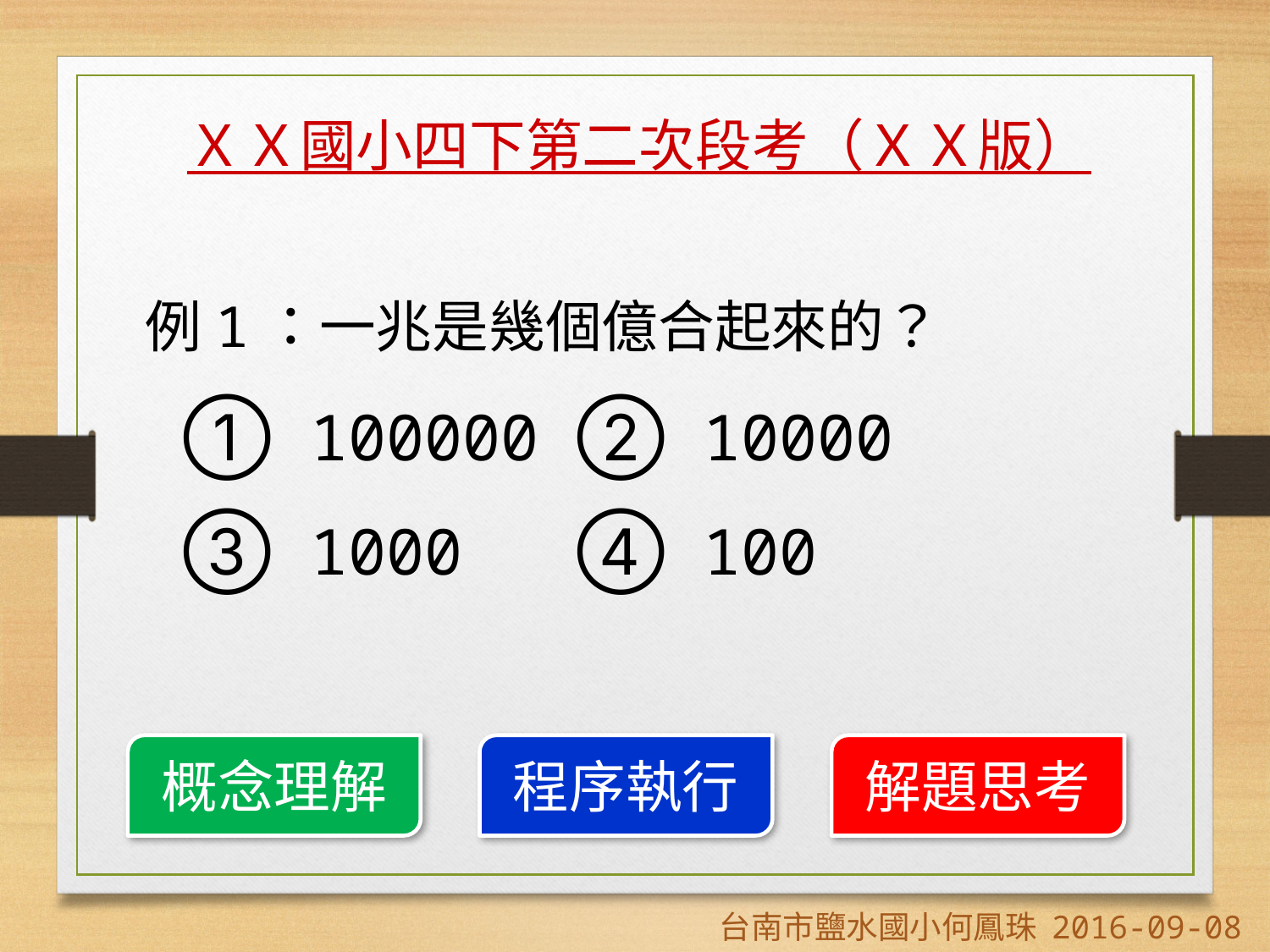

ＸＸ國小四下第二次段考（ＸＸ版）
例1：一兆是幾個億合起來的？
 ➀ 100000 ➁ 10000
 ➂ 1000   ➃ 100
概念理解
程序執行
解題思考